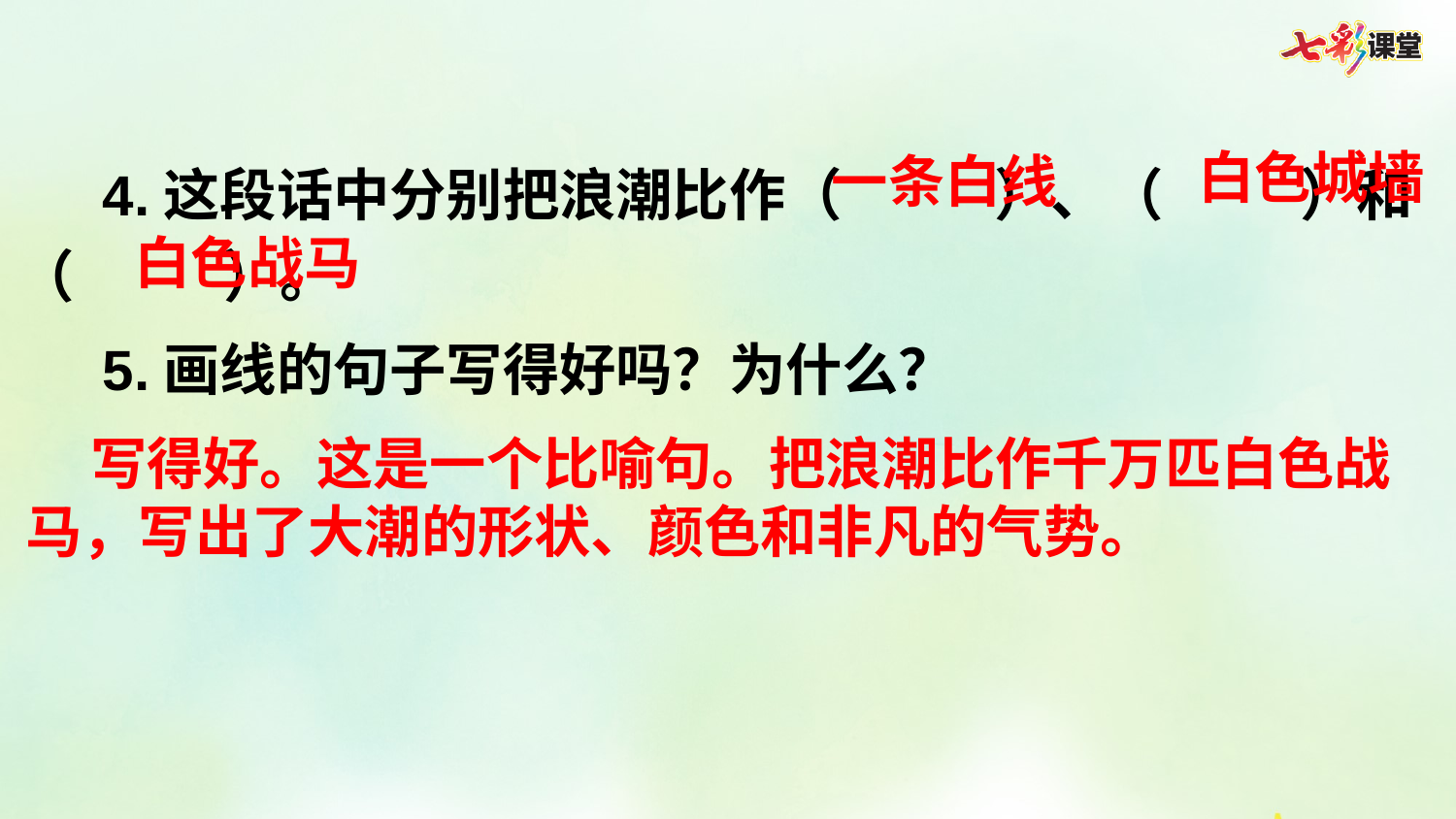

白色城墙
4.这段话中分别把浪潮比作（       ）、（       ）和（        ）。
5.画线的句子写得好吗？为什么？
一条白线
白色战马
    写得好。这是一个比喻句。把浪潮比作千万匹白色战马，写出了大潮的形状、颜色和非凡的气势。